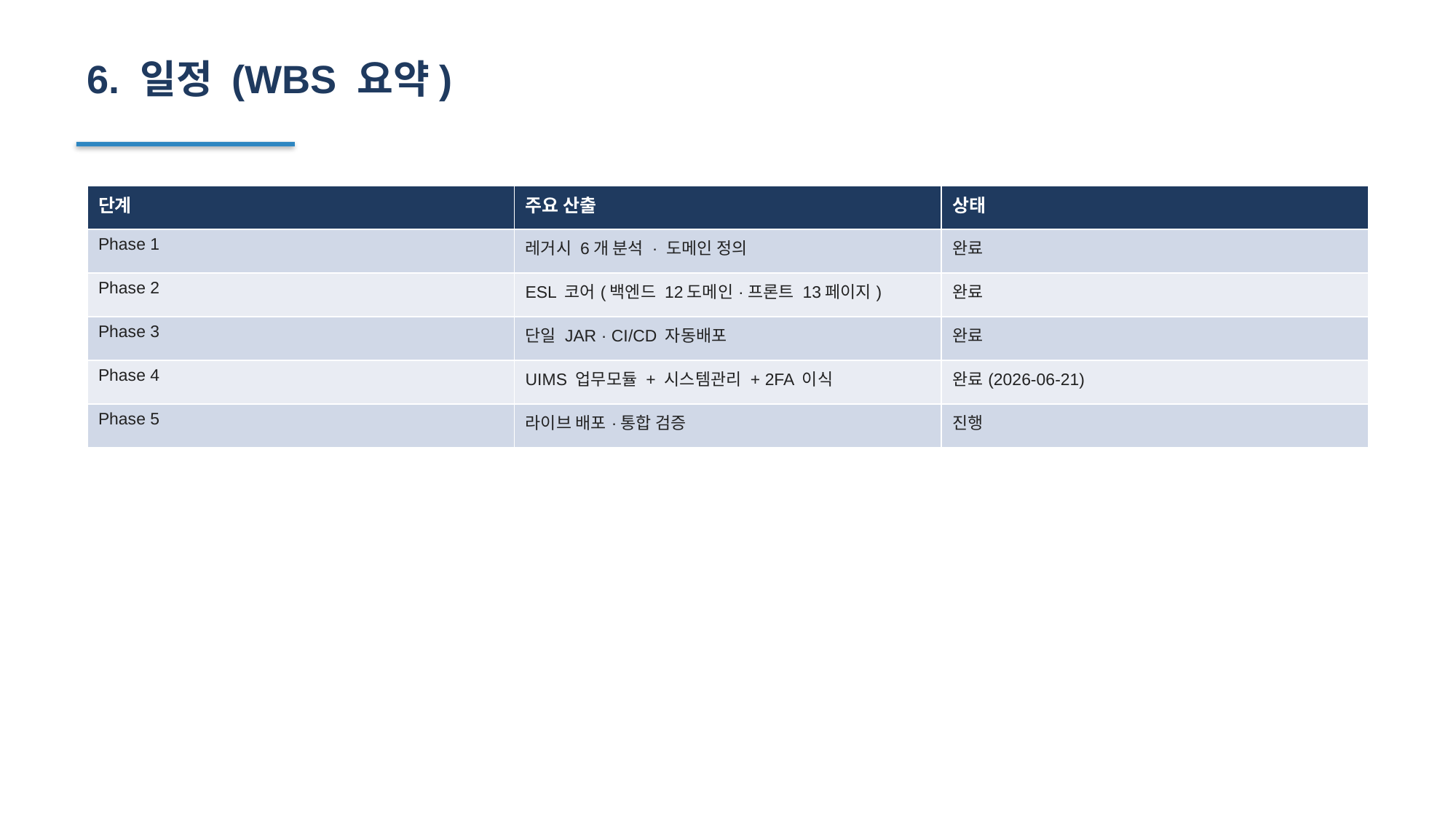

6. 일정 (WBS 요약)

| 단계 | 주요 산출 | 상태 |
| --- | --- | --- |
| Phase 1 | 레거시 6개 분석 · 도메인 정의 | 완료 |
| Phase 2 | ESL 코어(백엔드 12도메인·프론트 13페이지) | 완료 |
| Phase 3 | 단일 JAR · CI/CD 자동배포 | 완료 |
| Phase 4 | UIMS 업무모듈 + 시스템관리 + 2FA 이식 | 완료(2026-06-21) |
| Phase 5 | 라이브 배포·통합 검증 | 진행 |